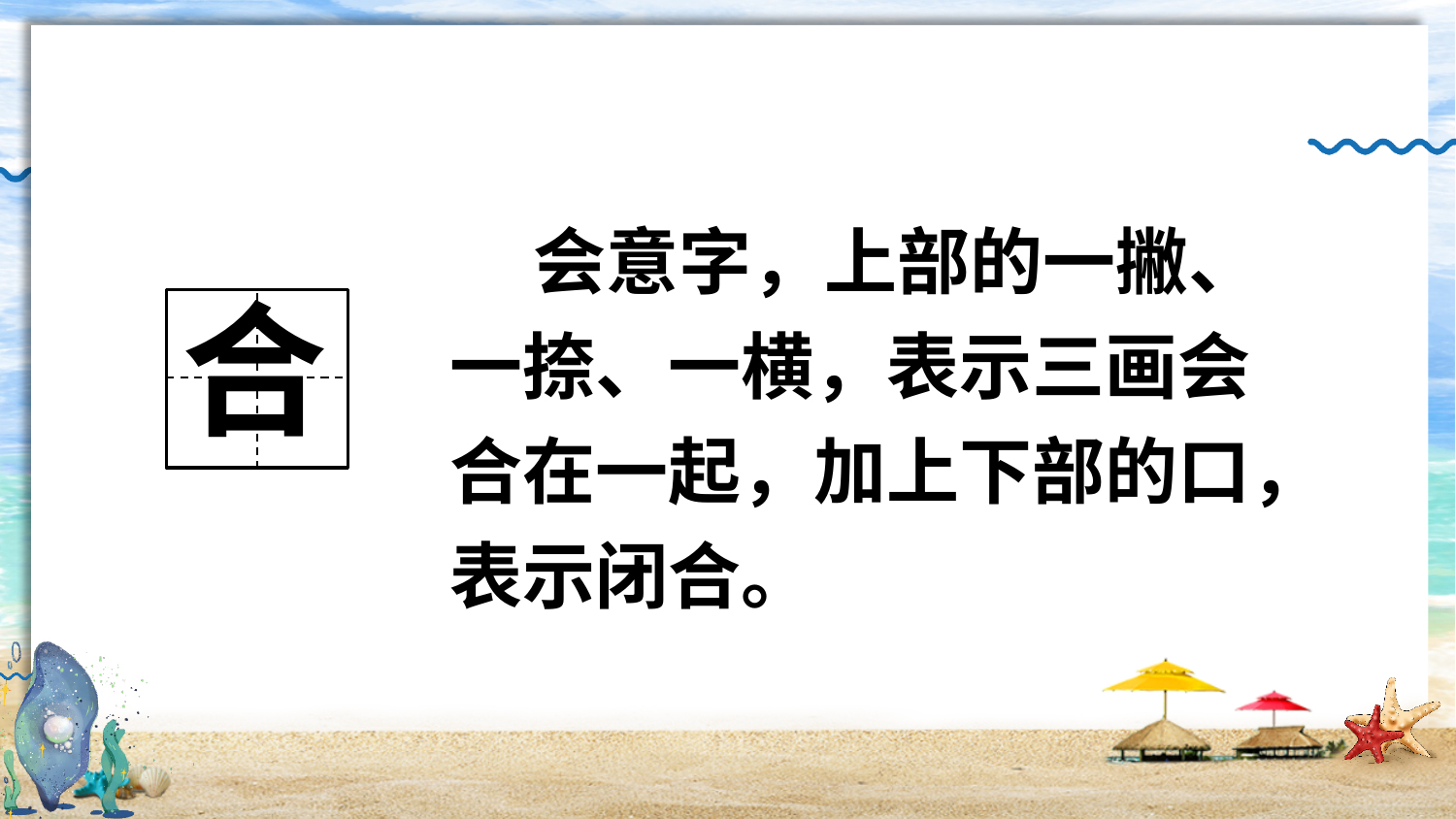

会意字，上部的一撇、一捺、一横，表示三画会合在一起，加上下部的口，表示闭合。
合